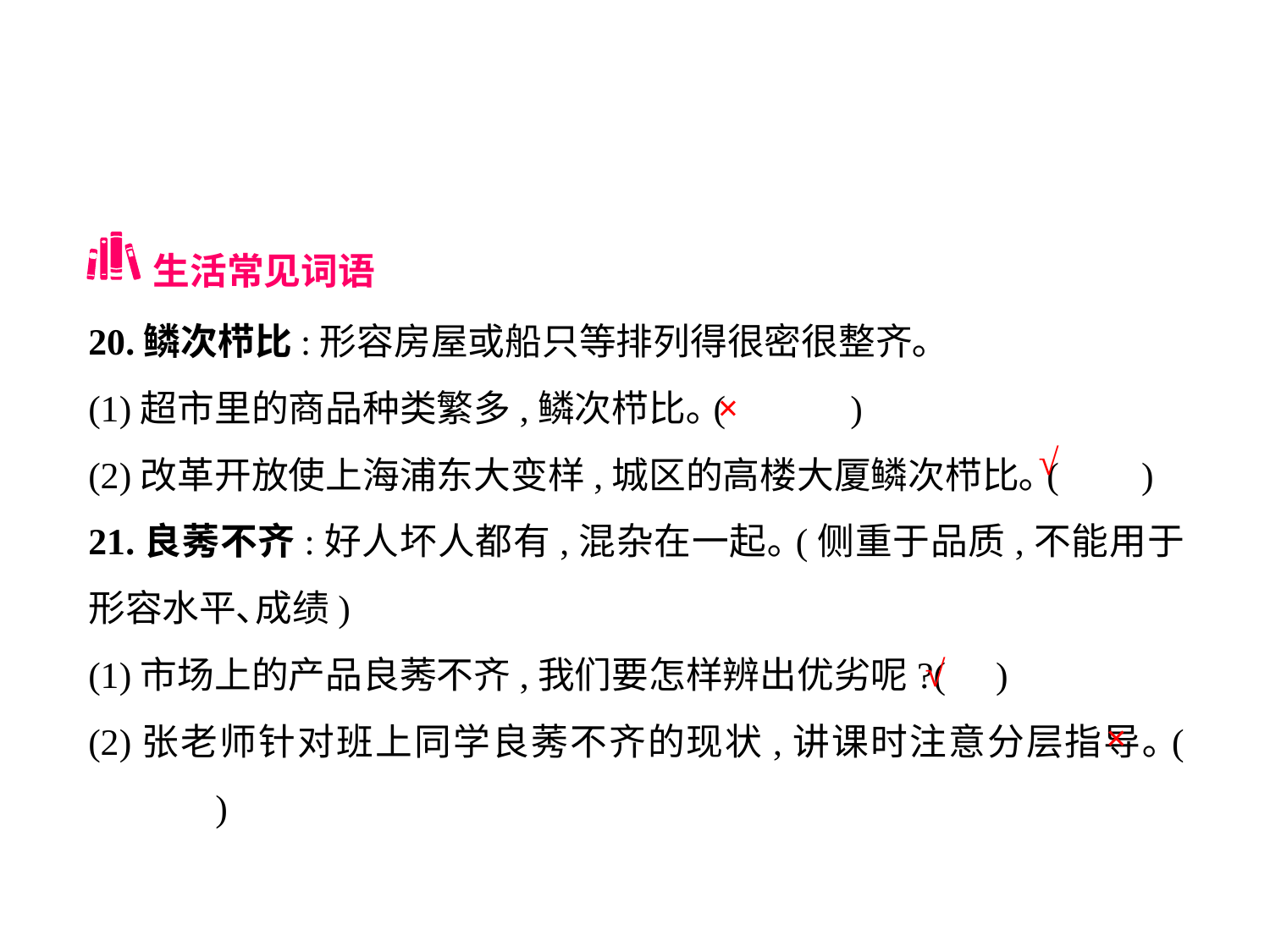

生活常见词语
20.鳞次栉比:形容房屋或船只等排列得很密很整齐｡
(1)超市里的商品种类繁多,鳞次栉比｡(	)
(2)改革开放使上海浦东大变样,城区的高楼大厦鳞次栉比｡(	    )
21.良莠不齐:好人坏人都有,混杂在一起｡(侧重于品质,不能用于形容水平､成绩)
(1)市场上的产品良莠不齐,我们要怎样辨出优劣呢?(	  )
(2)张老师针对班上同学良莠不齐的现状,讲课时注意分层指导｡(	)
×
√
√
×